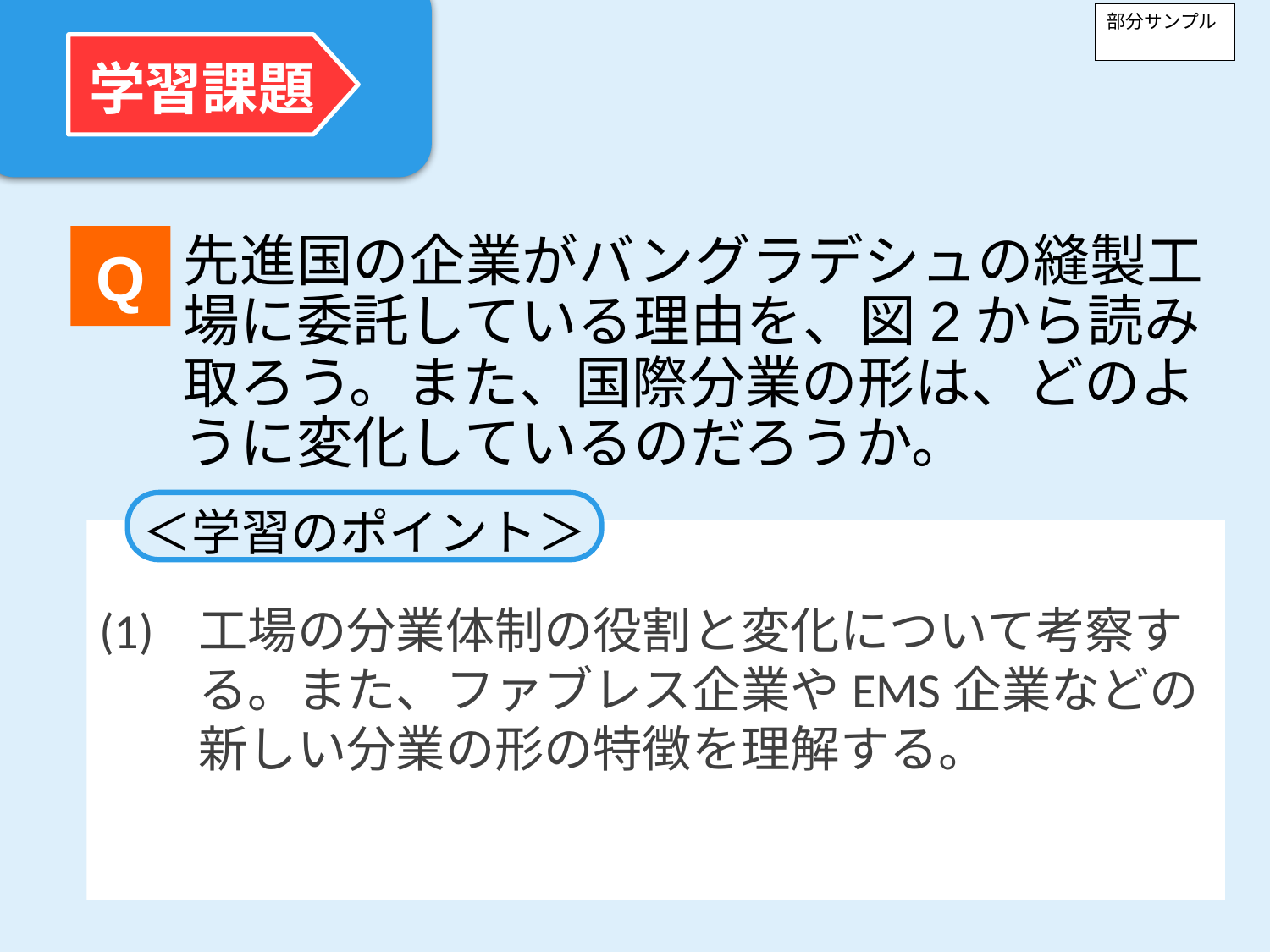

部分サンプル
# 先進国の企業がバングラデシュの縫製工場に委託している理由を、図2から読み取ろう。また、国際分業の形は、どのように変化しているのだろうか。
＜学習のポイント＞

(1)	工場の分業体制の役割と変化について考察する。また、ファブレス企業やEMS企業などの新しい分業の形の特徴を理解する。